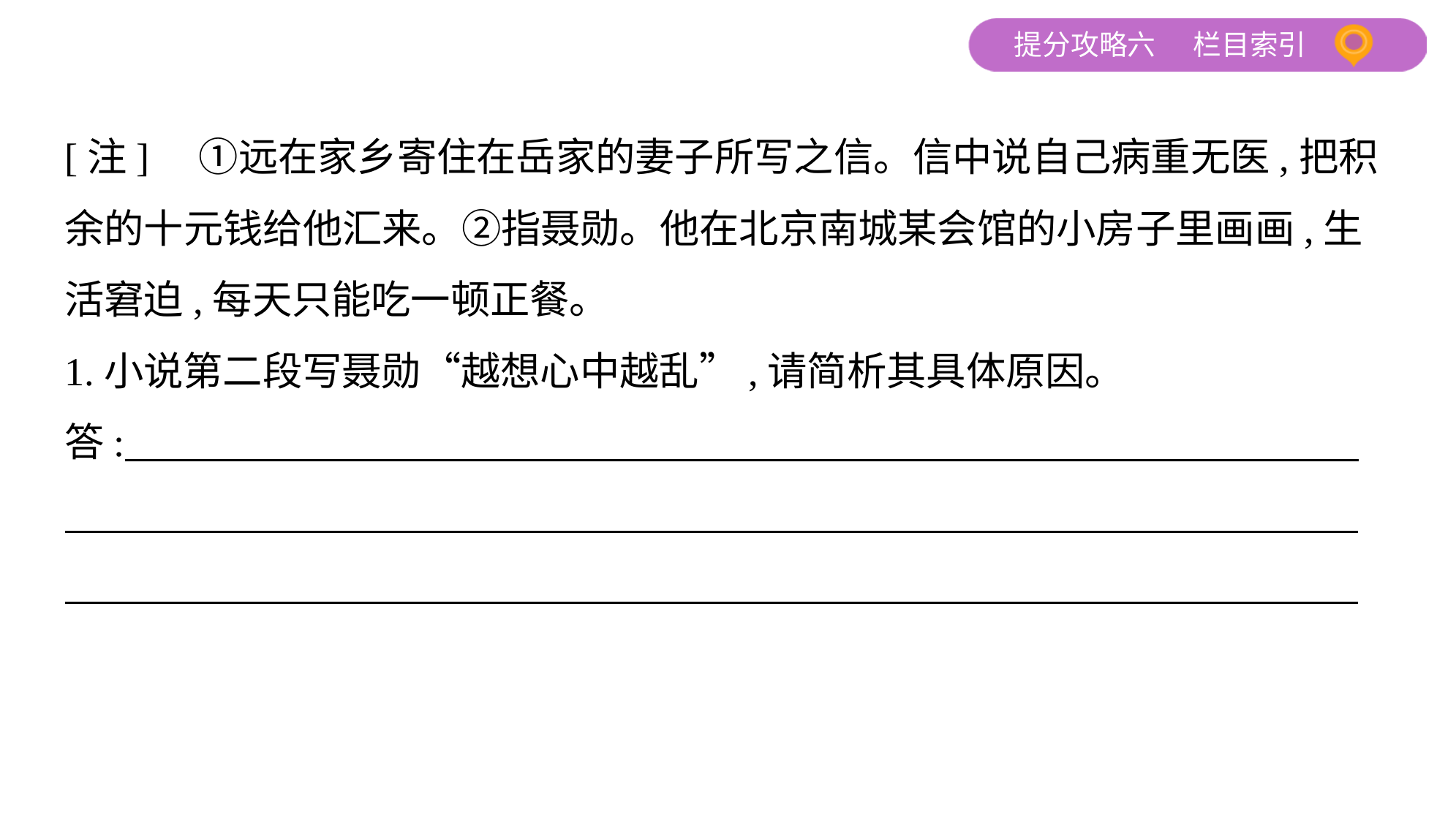

[注]　①远在家乡寄住在岳家的妻子所写之信。信中说自己病重无医,把积
余的十元钱给他汇来。②指聂勋。他在北京南城某会馆的小房子里画画,生
活窘迫,每天只能吃一顿正餐。
1.小说第二段写聂勋“越想心中越乱”,请简析其具体原因。
答: